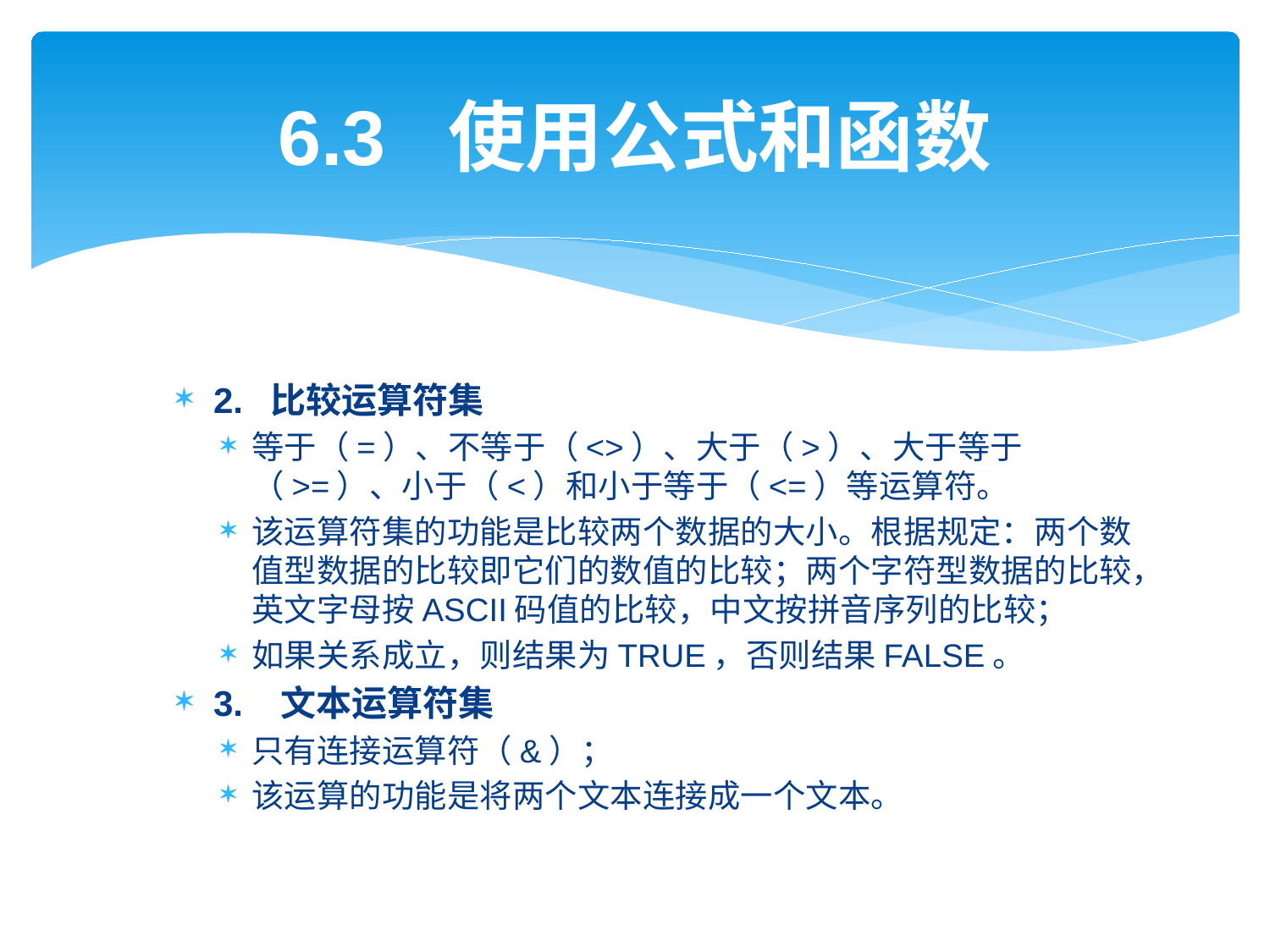

# 6.3  使用公式和函数
2.  比较运算符集
等于（=）、不等于（<>）、大于（>）、大于等于（>=）、小于（<）和小于等于（<=）等运算符。
该运算符集的功能是比较两个数据的大小。根据规定：两个数值型数据的比较即它们的数值的比较；两个字符型数据的比较，英文字母按ASCII码值的比较，中文按拼音序列的比较；
如果关系成立，则结果为TRUE，否则结果FALSE。
3.   文本运算符集
只有连接运算符（&）；
该运算的功能是将两个文本连接成一个文本。